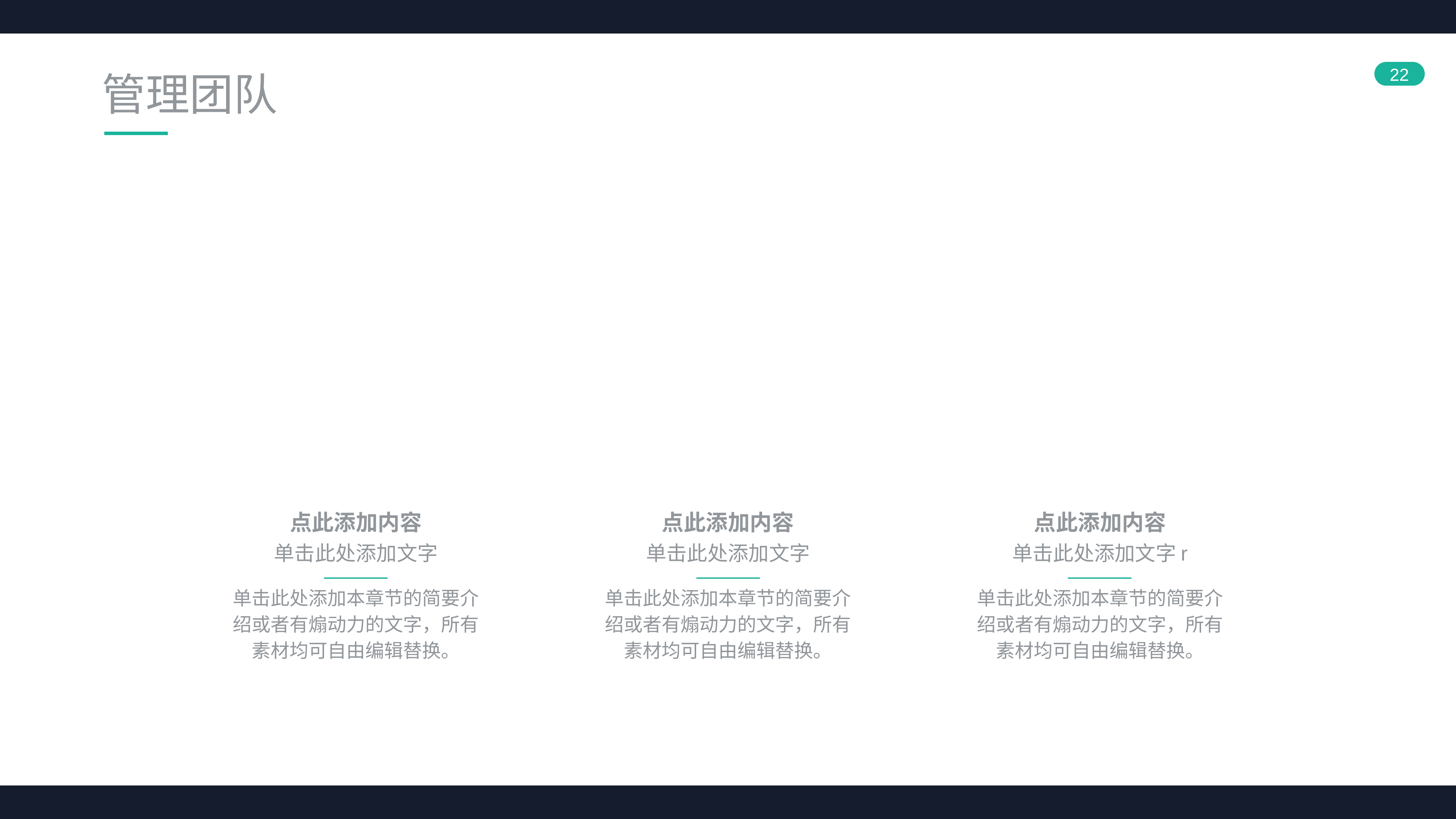

管理团队

点此添加内容
点此添加内容
点此添加内容
单击此处添加文字
单击此处添加文字
单击此处添加文字r

单击此处添加本章节的简要介绍或者有煽动力的文字，所有素材均可自由编辑替换。
单击此处添加本章节的简要介绍或者有煽动力的文字，所有素材均可自由编辑替换。
单击此处添加本章节的简要介绍或者有煽动力的文字，所有素材均可自由编辑替换。